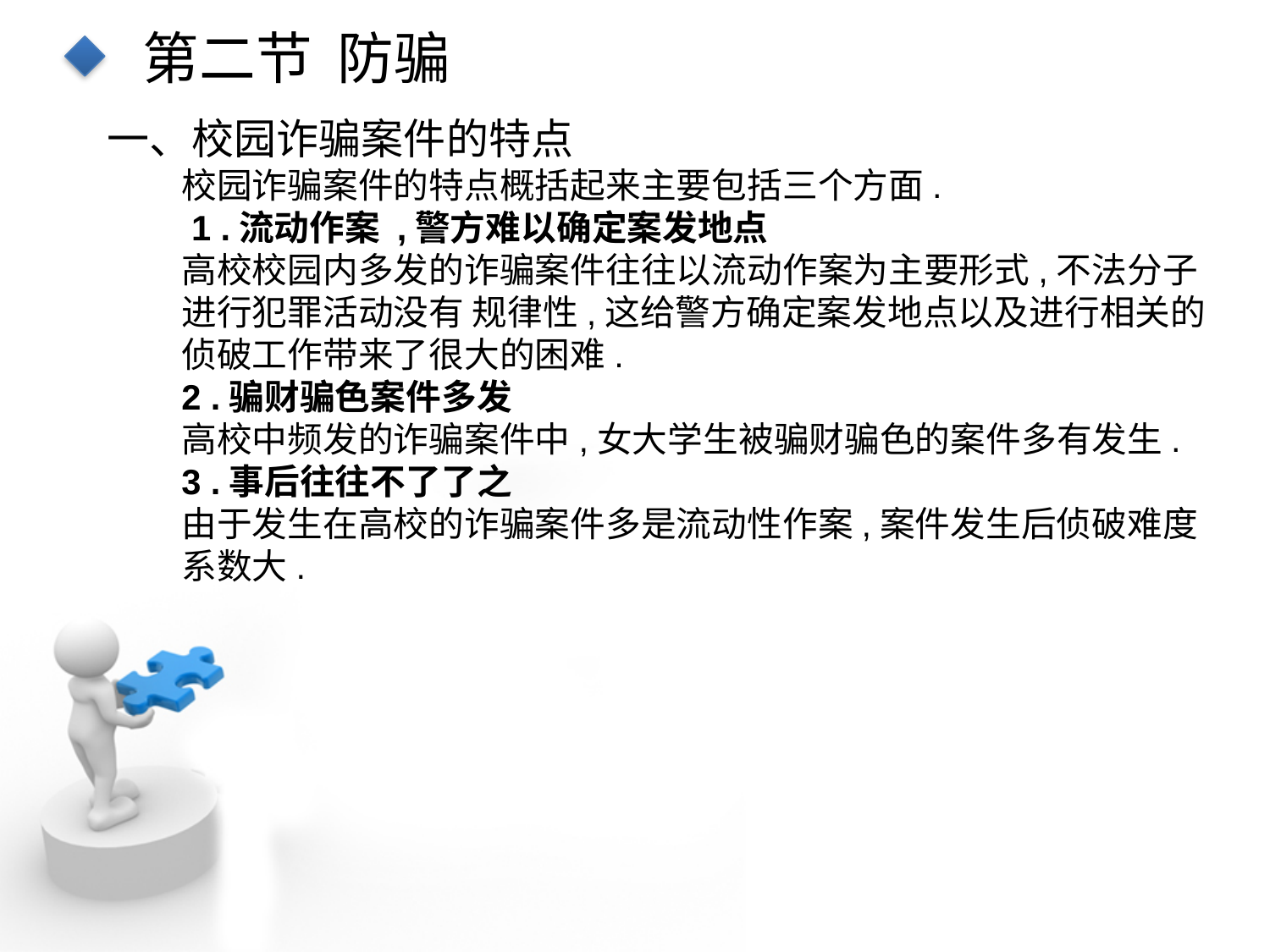

第二节  防骗

一、校园诈骗案件的特点
校园诈骗案件的特点概括起来主要包括三个方面.
 1 .流动作案 ,警方难以确定案发地点
高校校园内多发的诈骗案件往往以流动作案为主要形式,不法分子进行犯罪活动没有 规律性,这给警方确定案发地点以及进行相关的侦破工作带来了很大的困难.
2 .骗财骗色案件多发
高校中频发的诈骗案件中,女大学生被骗财骗色的案件多有发生.
3 .事后往往不了了之
由于发生在高校的诈骗案件多是流动性作案,案件发生后侦破难度系数大.
点击添加文本
点击添加文本
点击添加文本
点击添加文本